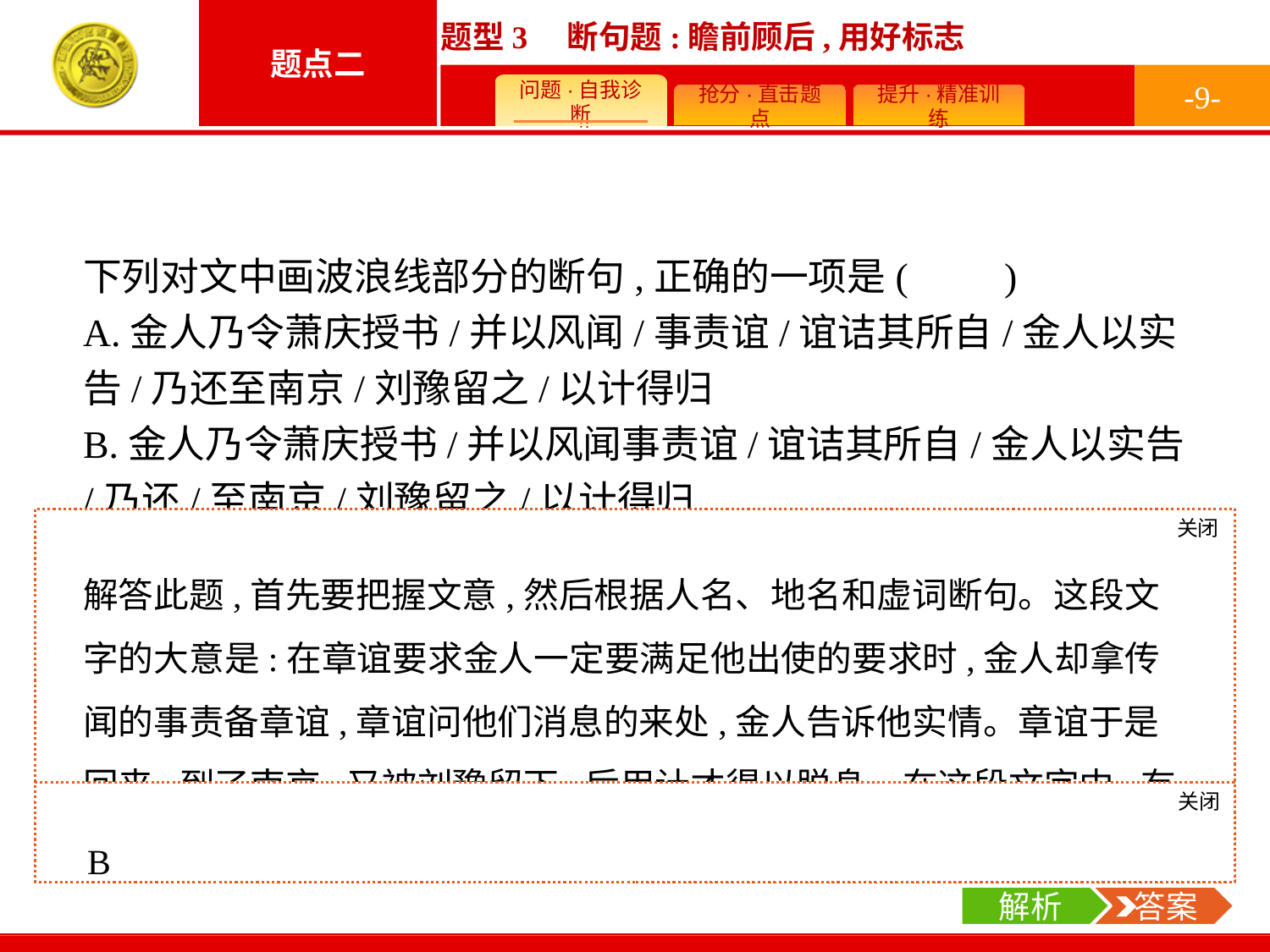

-9-
下列对文中画波浪线部分的断句,正确的一项是(　　)
A.金人乃令萧庆授书/并以风闻/事责谊/谊诘其所自/金人以实告/乃还至南京/刘豫留之/以计得归
B.金人乃令萧庆授书/并以风闻事责谊/谊诘其所自/金人以实告/乃还/至南京/刘豫留之/以计得归
C.金人乃令萧庆授书/并以风闻事责谊/谊诘其所自金人/以实告乃还/至南京/刘豫留之以计/得归
D.金人乃令萧庆授书/并以风闻/事责谊/谊诘其所自金人/以实告/乃还至南京/刘豫留之以计/得归

关闭
解析

解答此题,首先要把握文意,然后根据人名、地名和虚词断句。这段文字的大意是:在章谊要求金人一定要满足他出使的要求时,金人却拿传闻的事责备章谊,章谊问他们消息的来处,金人告诉他实情。章谊于是回来,到了南京,又被刘豫留下,后用计才得以脱身。在这段文字中,有人名、地名和能作为停顿标志的虚词,可辅助断开。
关闭

解析
  答案

B
解析
  答案